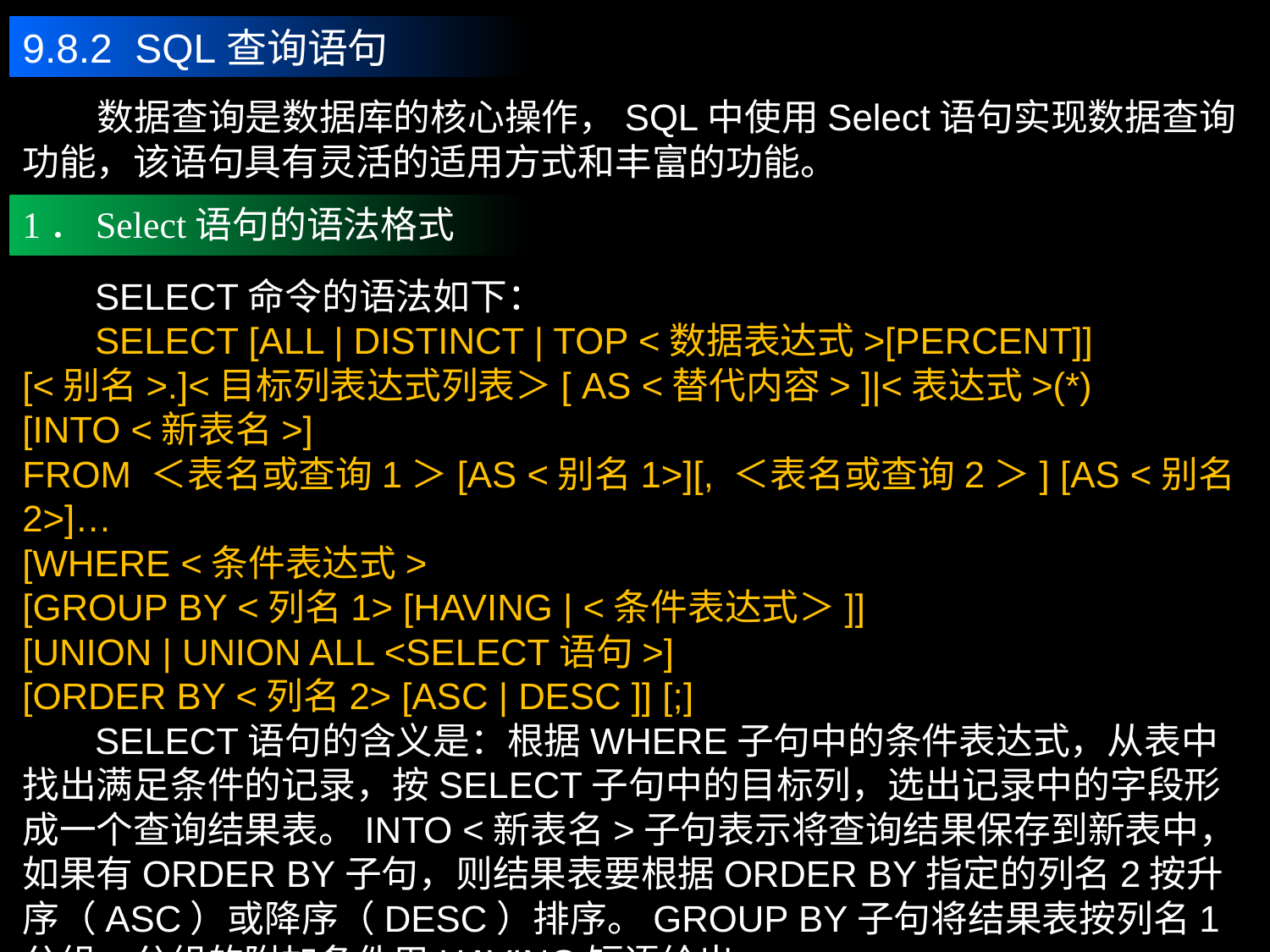

9.8.2  SQL查询语句
        数据查询是数据库的核心操作，SQL中使用Select语句实现数据查询功能，该语句具有灵活的适用方式和丰富的功能。
1．Select语句的语法格式
       SELECT命令的语法如下：
       SELECT [ALL | DISTINCT | TOP <数据表达式>[PERCENT]]
[<别名>.]<目标列表达式列表＞[ AS <替代内容> ]|<表达式>(*)
[INTO <新表名>]
FROM ＜表名或查询1＞[AS <别名1>][, ＜表名或查询2＞] [AS <别名2>]…
[WHERE <条件表达式>
[GROUP BY <列名1> [HAVING | <条件表达式＞]]
[UNION | UNION ALL <SELECT语句>]
[ORDER BY <列名2> [ASC | DESC ]] [;]
       SELECT语句的含义是：根据WHERE子句中的条件表达式，从表中找出满足条件的记录，按SELECT子句中的目标列，选出记录中的字段形成一个查询结果表。INTO <新表名>子句表示将查询结果保存到新表中，如果有ORDER BY子句，则结果表要根据ORDER BY指定的列名2按升序（ASC）或降序（DESC）排序。GROUP BY子句将结果表按列名1分组，分组的附加条件用HAVING短语给出。